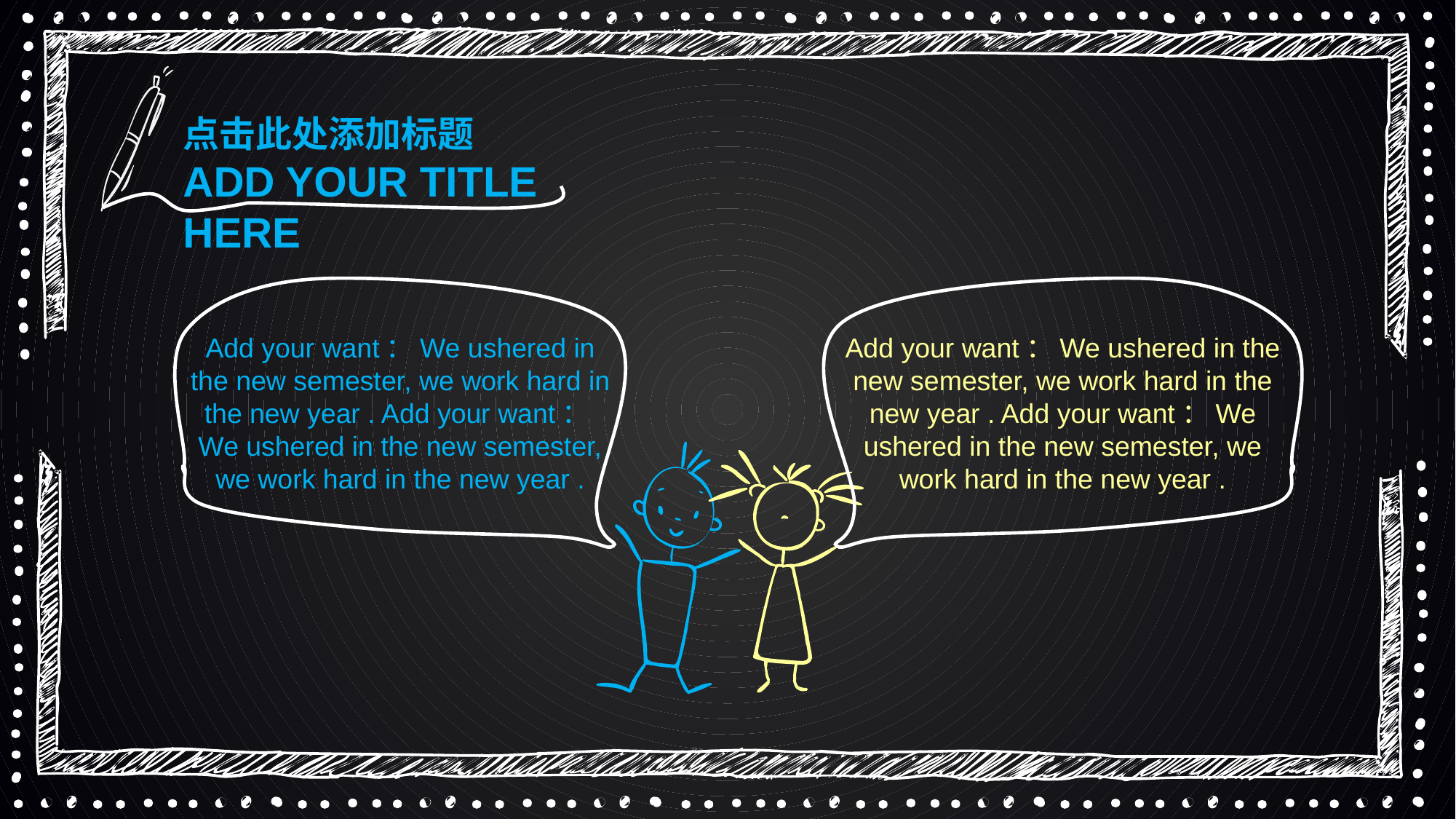

点击此处添加标题
ADD YOUR TITLE HERE

Add your want：We ushered in the new semester, we work hard in the new year . Add your want：We ushered in the new semester, we work hard in the new year .
Add your want：We ushered in the new semester, we work hard in the new year . Add your want：We ushered in the new semester, we work hard in the new year .